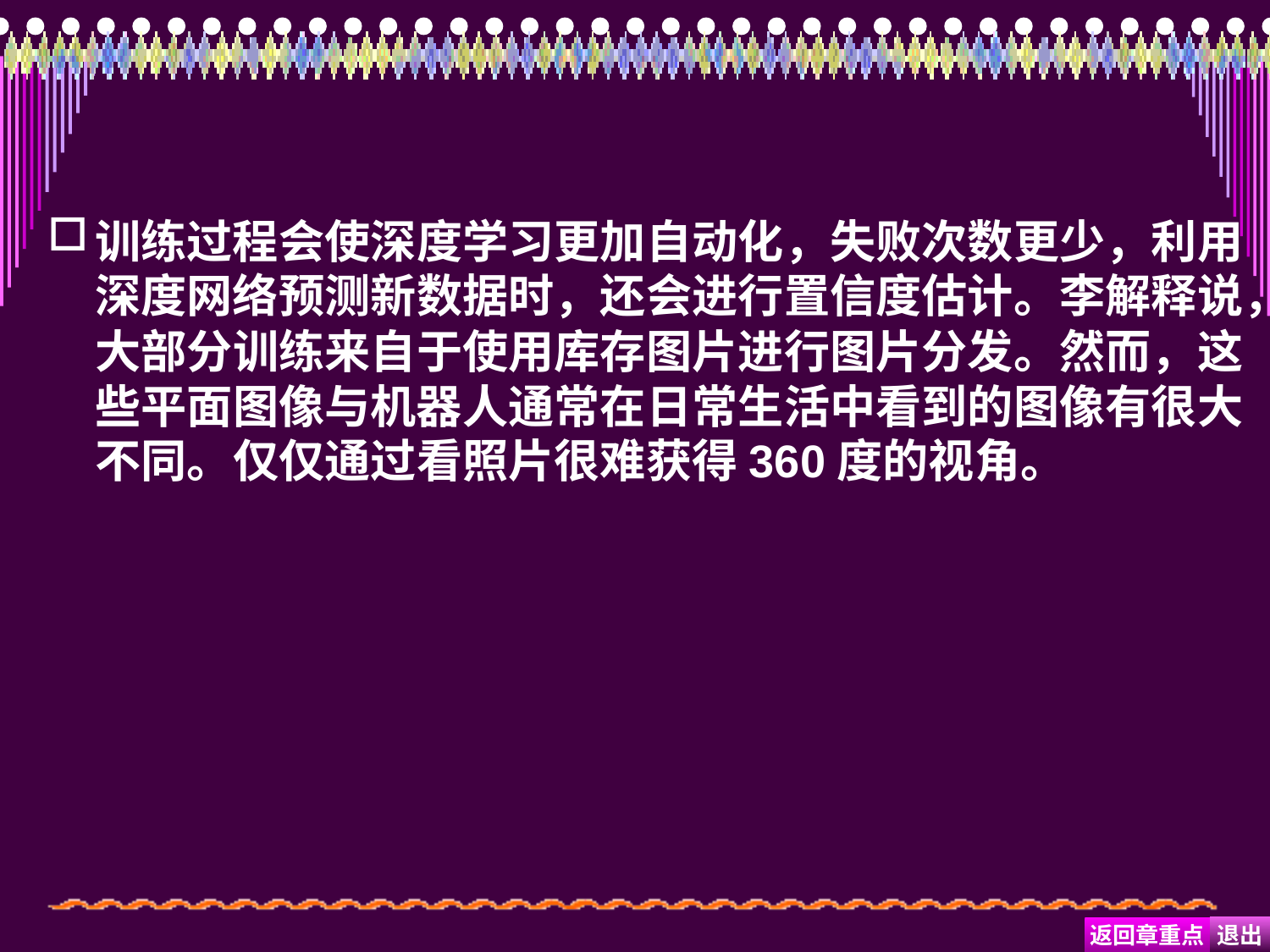

#
训练过程会使深度学习更加自动化，失败次数更少，利用深度网络预测新数据时，还会进行置信度估计。李解释说，大部分训练来自于使用库存图片进行图片分发。然而，这些平面图像与机器人通常在日常生活中看到的图像有很大不同。仅仅通过看照片很难获得360度的视角。